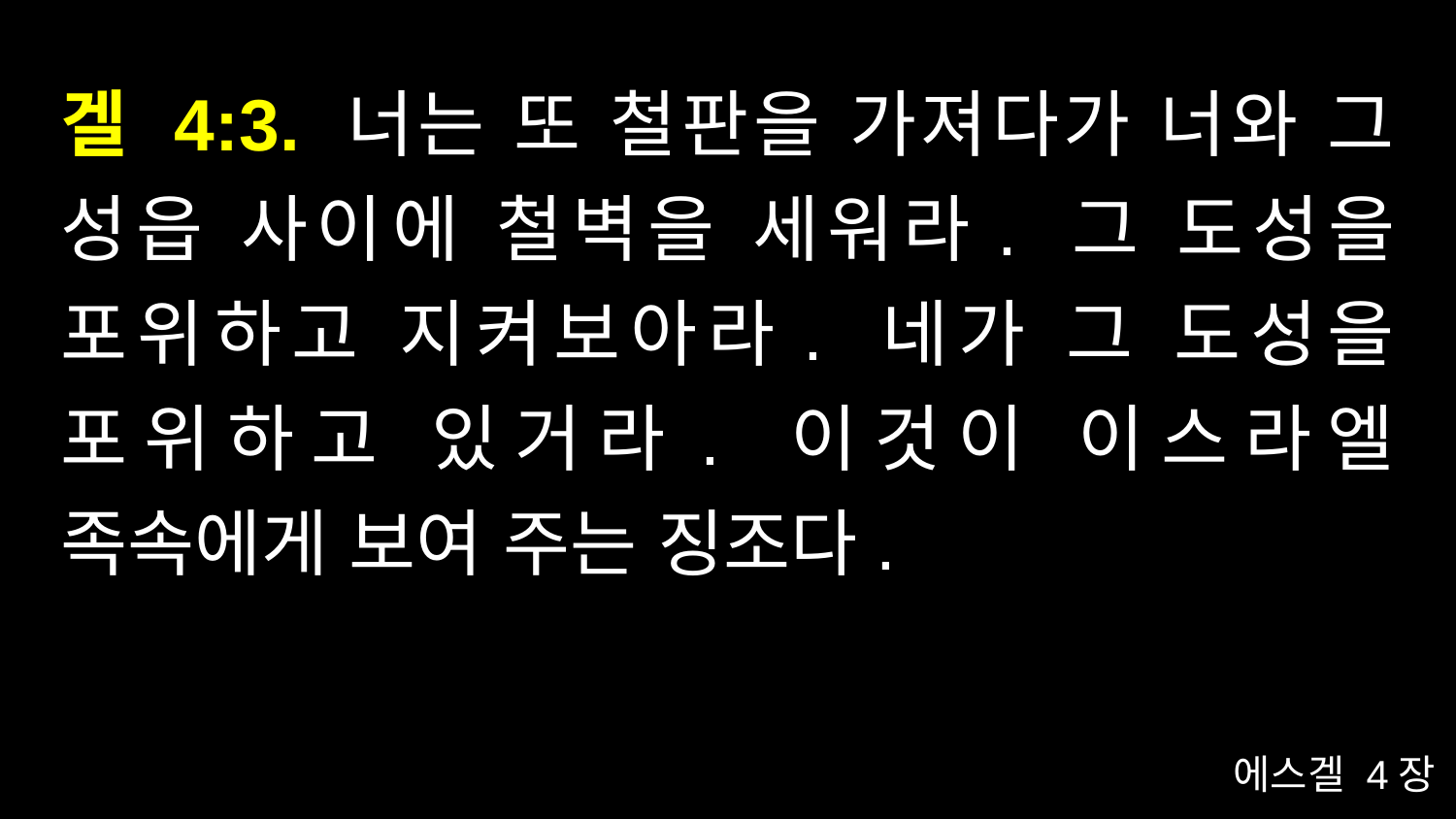

# 겔 4:3. 너는 또 철판을 가져다가 너와 그 성읍 사이에 철벽을 세워라. 그 도성을 포위하고 지켜보아라. 네가 그 도성을 포위하고 있거라. 이것이 이스라엘 족속에게 보여 주는 징조다.
에스겔 4장